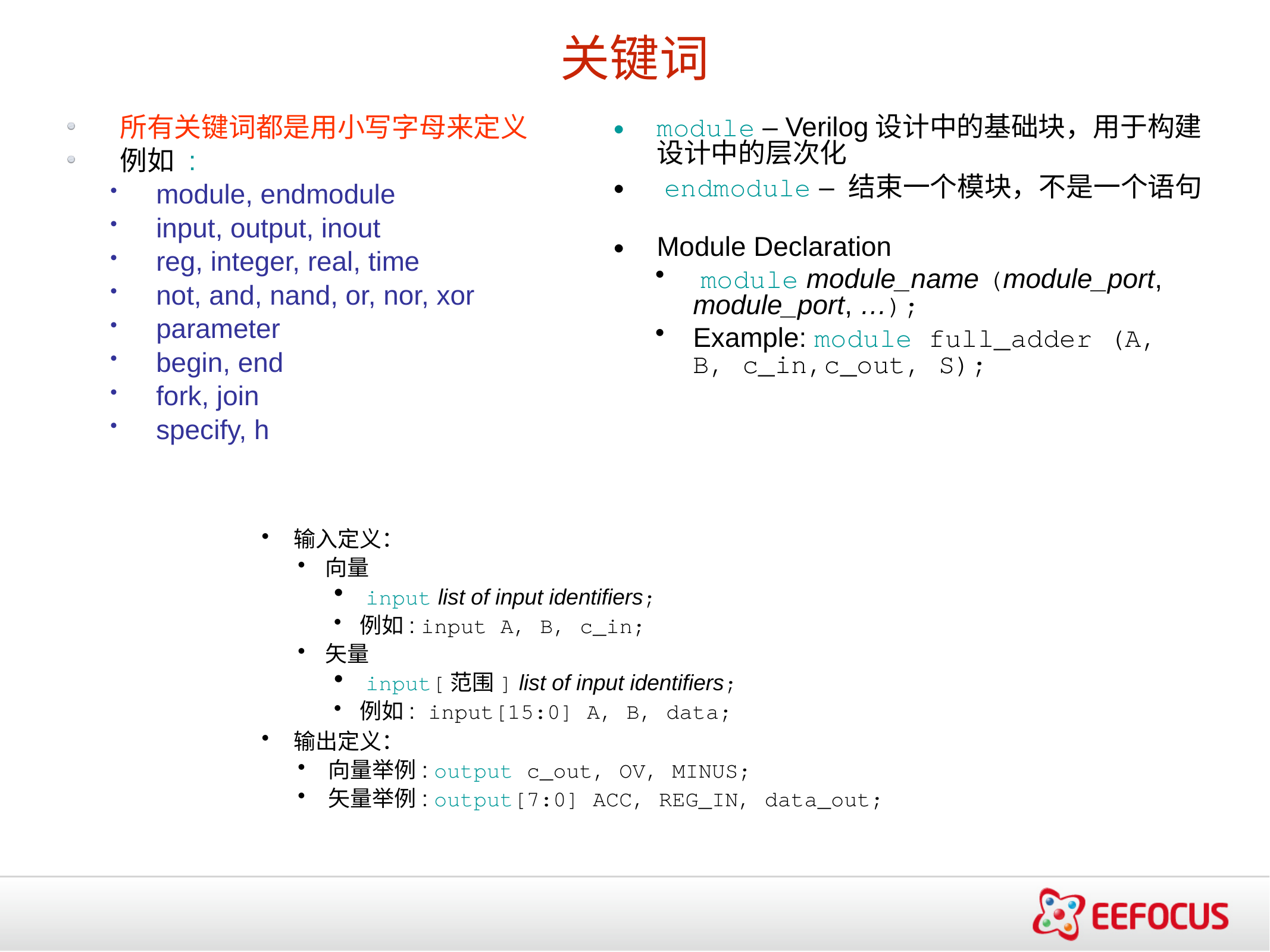

关键词
module – Verilog设计中的基础块，用于构建设计中的层次化
 endmodule – 结束一个模块，不是一个语句
Module Declaration
 module module_name (module_port, module_port, …);
Example: module full_adder (A, B, c_in,c_out, S);
所有关键词都是用小写字母来定义
例如 :
module, endmodule
input, output, inout
reg, integer, real, time
not, and, nand, or, nor, xor
parameter
begin, end
fork, join
specify, h
输入定义：
向量
 input list of input identifiers;
例如: input A, B, c_in;
矢量
 input[范围] list of input identifiers;
例如: input[15:0] A, B, data;
输出定义：
向量举例: output c_out, OV, MINUS;
矢量举例: output[7:0] ACC, REG_IN, data_out;